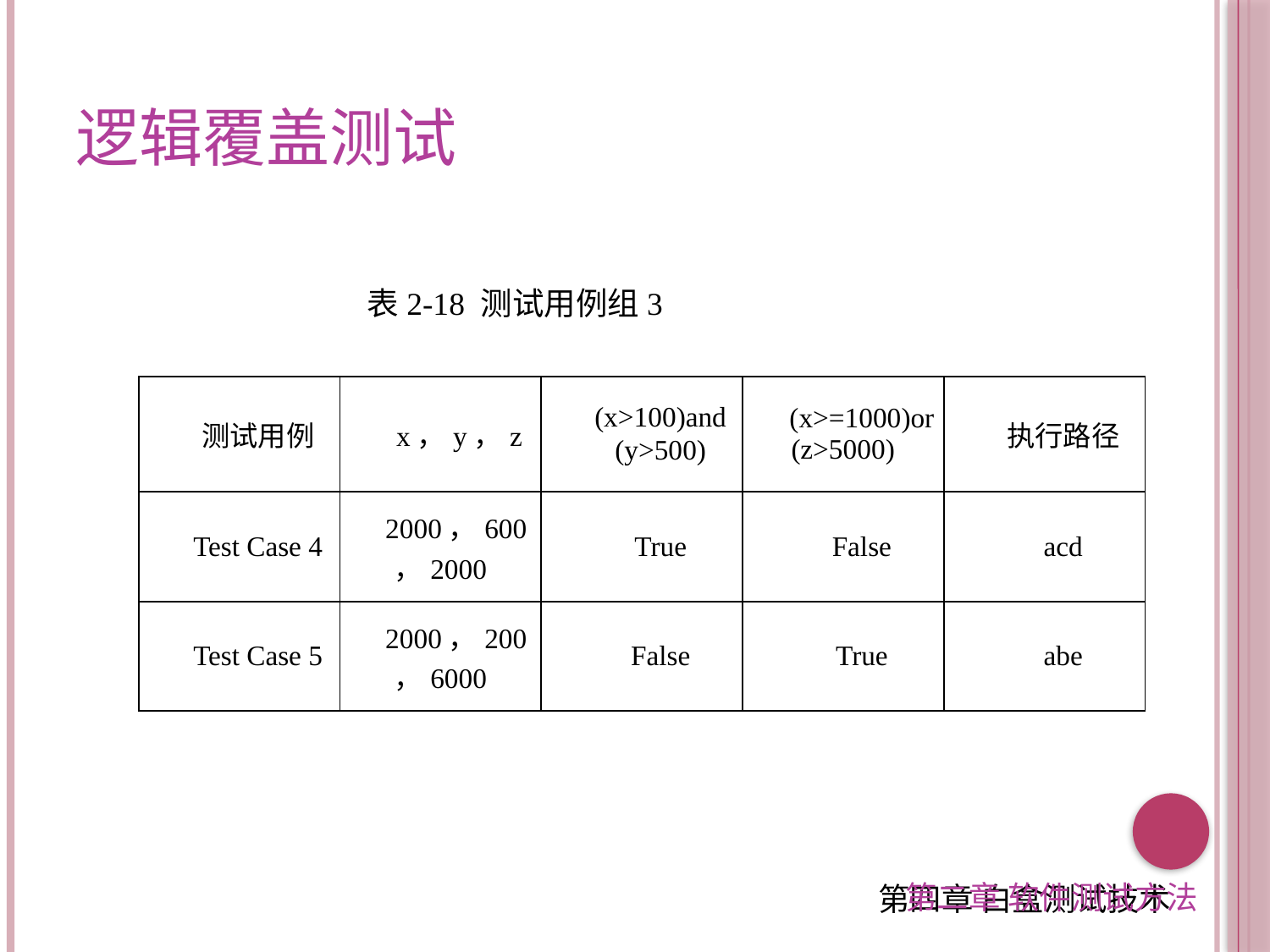

逻辑覆盖测试
表2-18 测试用例组3

| 测试用例 | x，y，z | (x>100)and (y>500) | (x>=1000)or (z>5000) | 执行路径 |
| --- | --- | --- | --- | --- |
| Test Case 4 | 2000，600，2000 | True | False | acd |
| Test Case 5 | 2000，200，6000 | False | True | abe |
第二章 软件测试方法